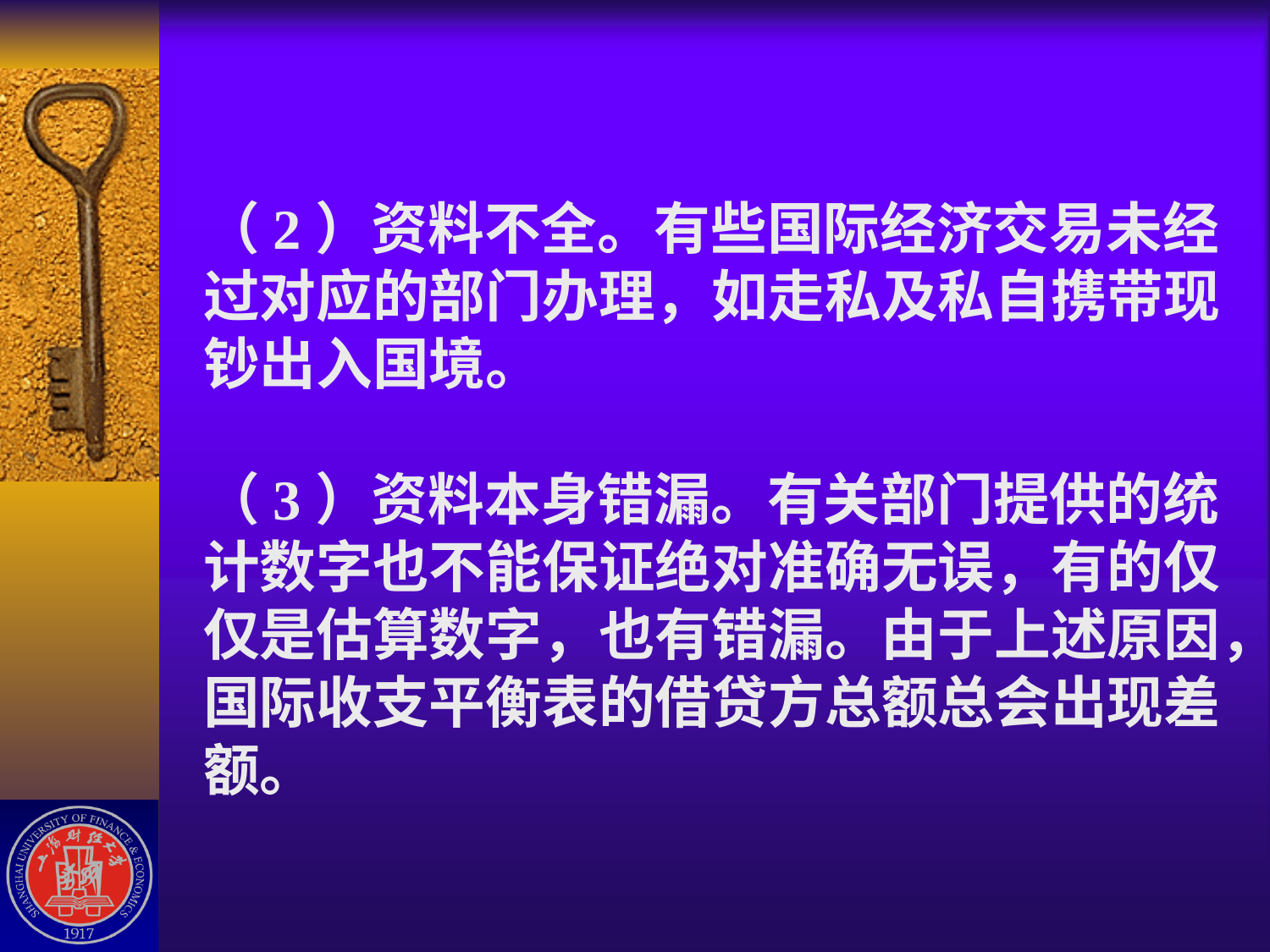

# （2）资料不全。有些国际经济交易未经过对应的部门办理，如走私及私自携带现钞出入国境。 （3）资料本身错漏。有关部门提供的统计数字也不能保证绝对准确无误，有的仅仅是估算数字，也有错漏。由于上述原因，国际收支平衡表的借贷方总额总会出现差额。